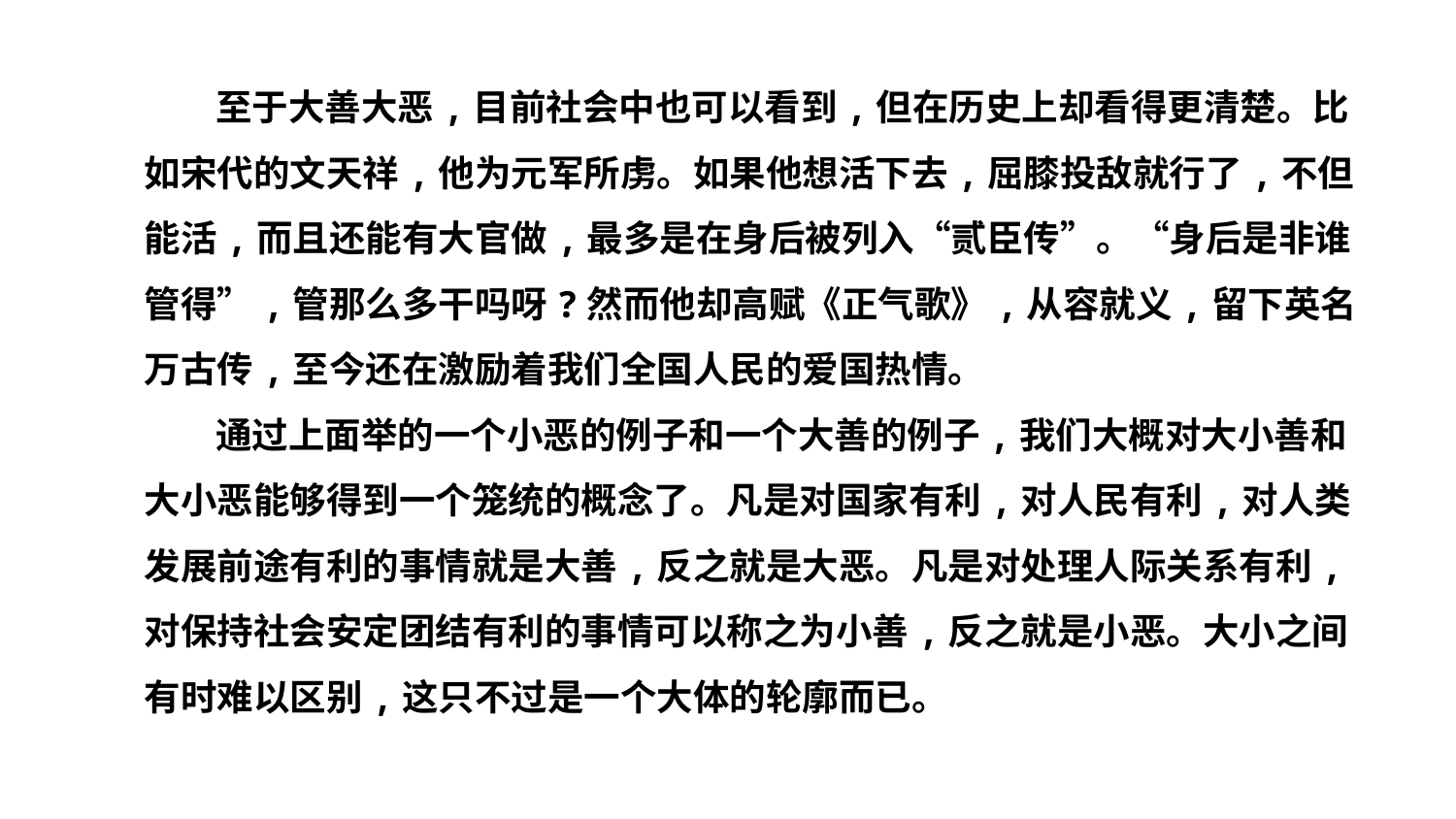

至于大善大恶,目前社会中也可以看到,但在历史上却看得更清楚。比如宋代的文天祥,他为元军所虏。如果他想活下去,屈膝投敌就行了,不但能活,而且还能有大官做,最多是在身后被列入“贰臣传”。“身后是非谁管得”,管那么多干吗呀?然而他却高赋《正气歌》,从容就义,留下英名万古传,至今还在激励着我们全国人民的爱国热情。
通过上面举的一个小恶的例子和一个大善的例子,我们大概对大小善和大小恶能够得到一个笼统的概念了。凡是对国家有利,对人民有利,对人类发展前途有利的事情就是大善,反之就是大恶。凡是对处理人际关系有利,对保持社会安定团结有利的事情可以称之为小善,反之就是小恶。大小之间有时难以区别,这只不过是一个大体的轮廓而已。